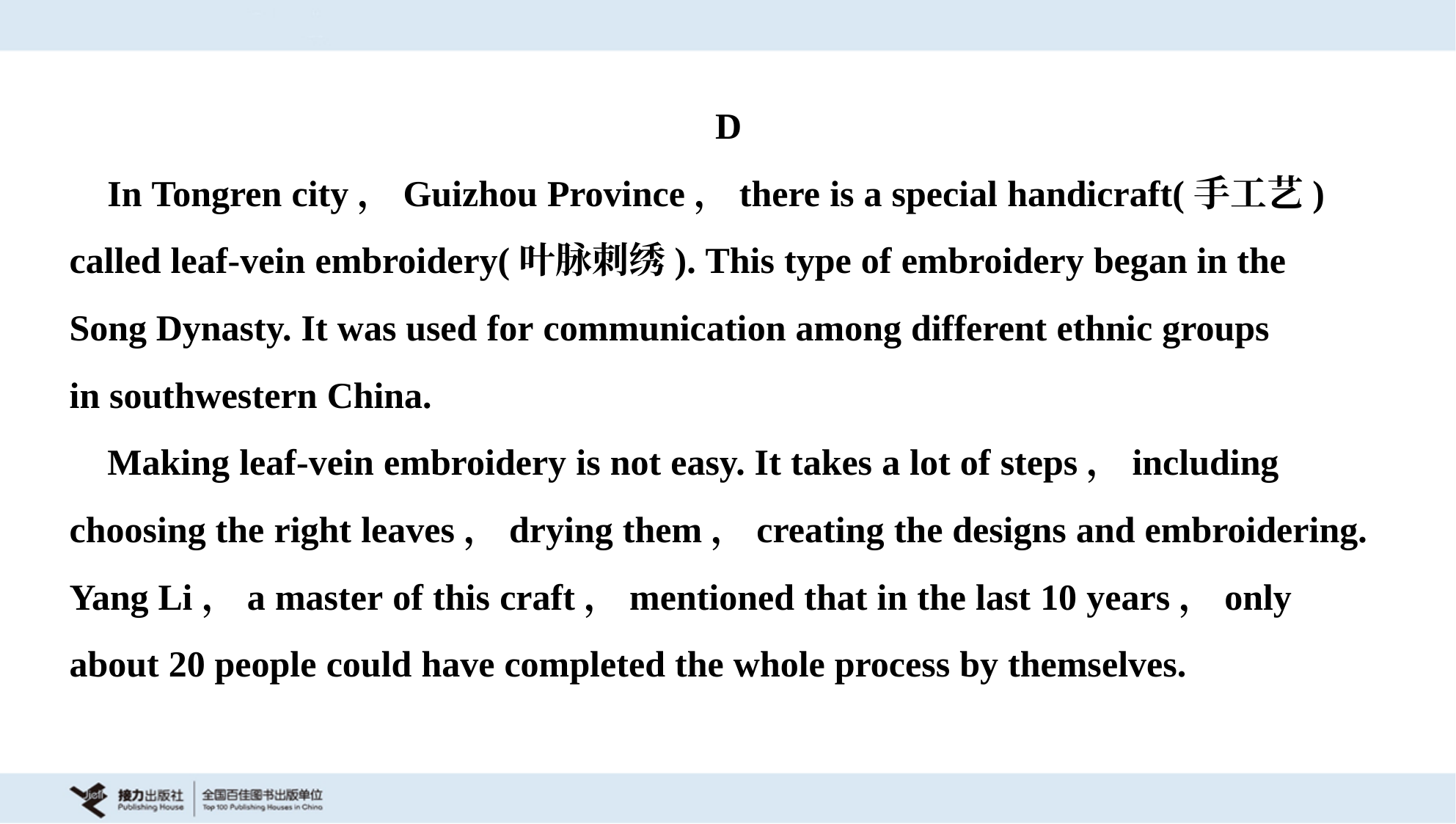

D
    In Tongren city，Guizhou Province，there is a special handicraft(手工艺)
called leaf-vein embroidery(叶脉刺绣). This type of embroidery began in the
Song Dynasty. It was used for communication among different ethnic groups
in southwestern China.
    Making leaf-vein embroidery is not easy. It takes a lot of steps，including
choosing the right leaves，drying them，creating the designs and embroidering.
Yang Li，a master of this craft，mentioned that in the last 10 years，only
about 20 people could have completed the whole process by themselves.